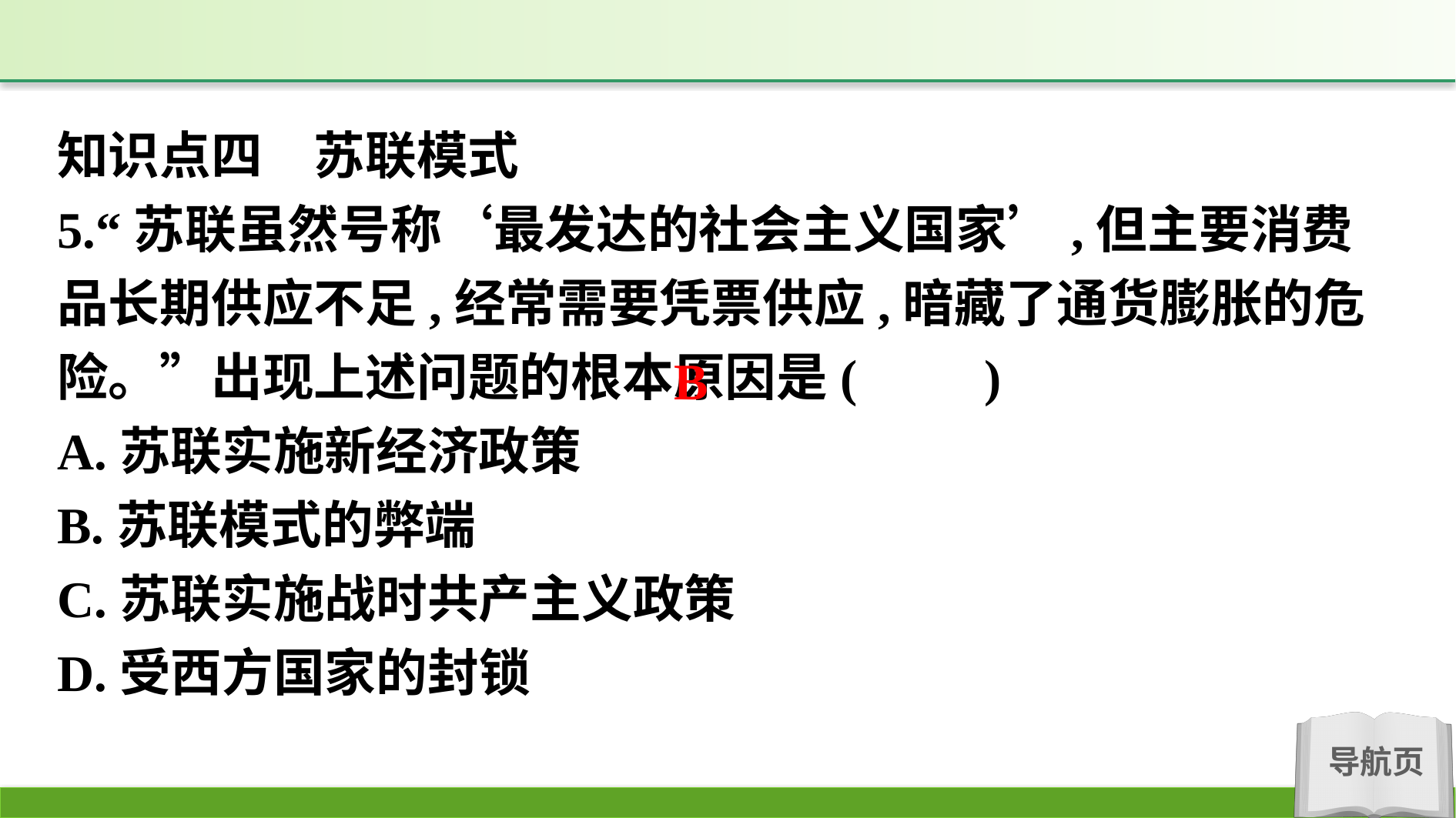

知识点四　苏联模式
5.“苏联虽然号称‘最发达的社会主义国家’,但主要消费品长期供应不足,经常需要凭票供应,暗藏了通货膨胀的危险。”出现上述问题的根本原因是(　　)
A.苏联实施新经济政策
B.苏联模式的弊端
C.苏联实施战时共产主义政策
D.受西方国家的封锁
B